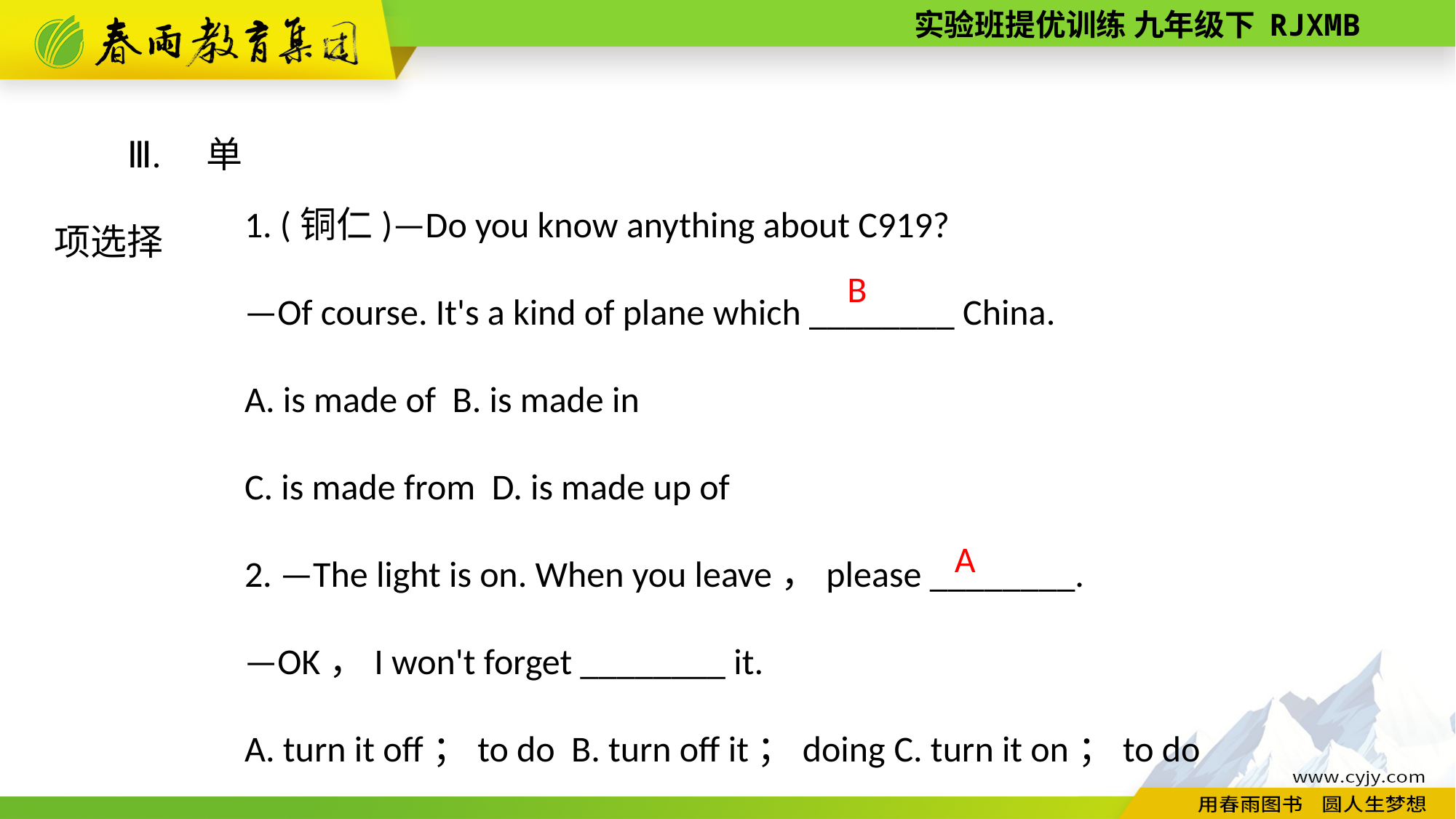

Ⅲ. 单项选择
1. (铜仁)—Do you know anything about C919?
—Of course. It's a kind of plane which ________ China.
A. is made of  B. is made in
C. is made from  D. is made up of
2. —The light is on. When you leave，please ________.
—OK，I won't forget ________ it.
A. turn it off；to do  B. turn off it；doing  C. turn it on；to do
 B
A